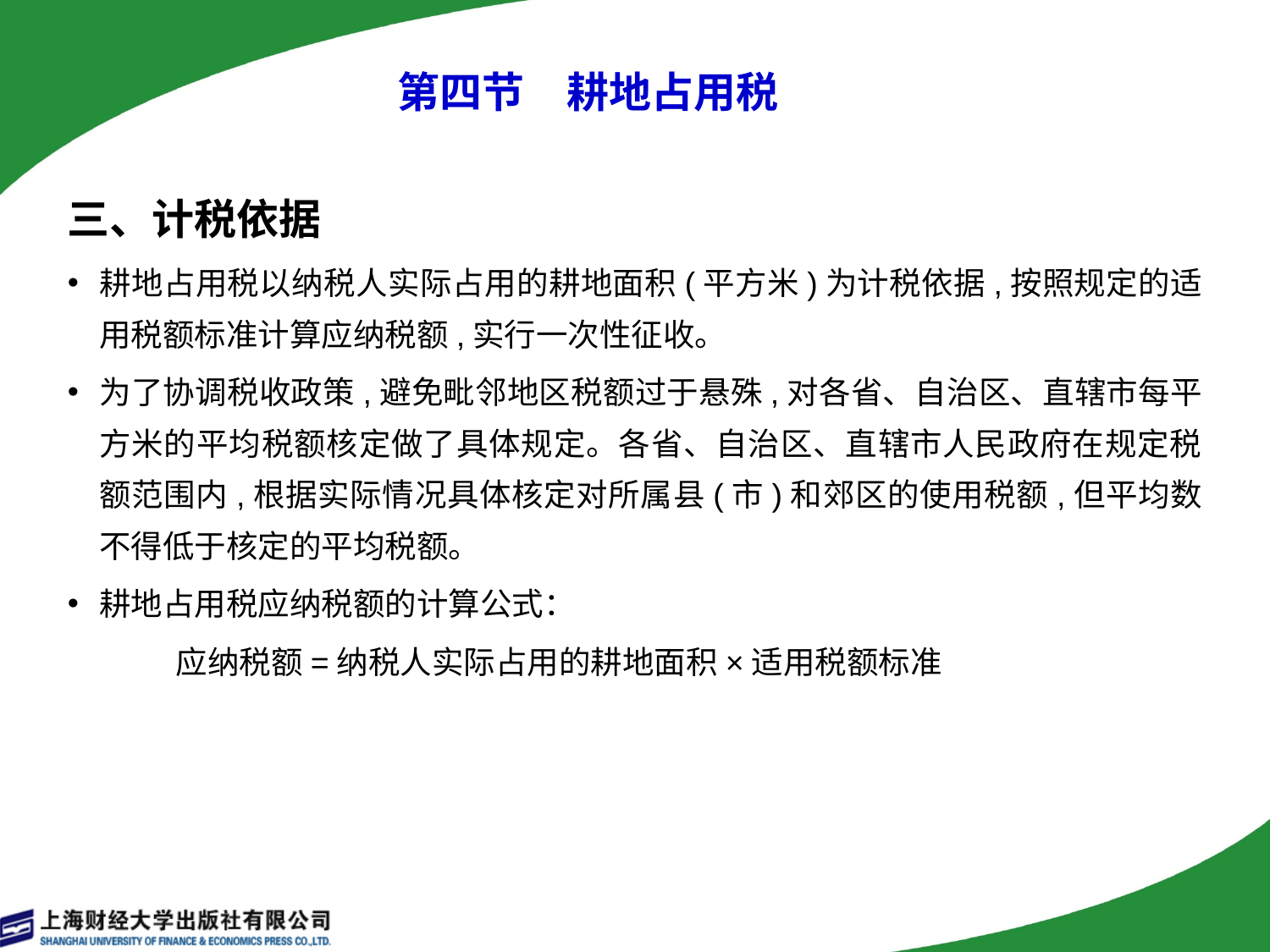

# 第四节　耕地占用税
三、计税依据
耕地占用税以纳税人实际占用的耕地面积(平方米)为计税依据,按照规定的适用税额标准计算应纳税额,实行一次性征收。
为了协调税收政策,避免毗邻地区税额过于悬殊,对各省、自治区、直辖市每平方米的平均税额核定做了具体规定。各省、自治区、直辖市人民政府在规定税额范围内,根据实际情况具体核定对所属县(市)和郊区的使用税额,但平均数不得低于核定的平均税额。
耕地占用税应纳税额的计算公式：
              应纳税额=纳税人实际占用的耕地面积×适用税额标准